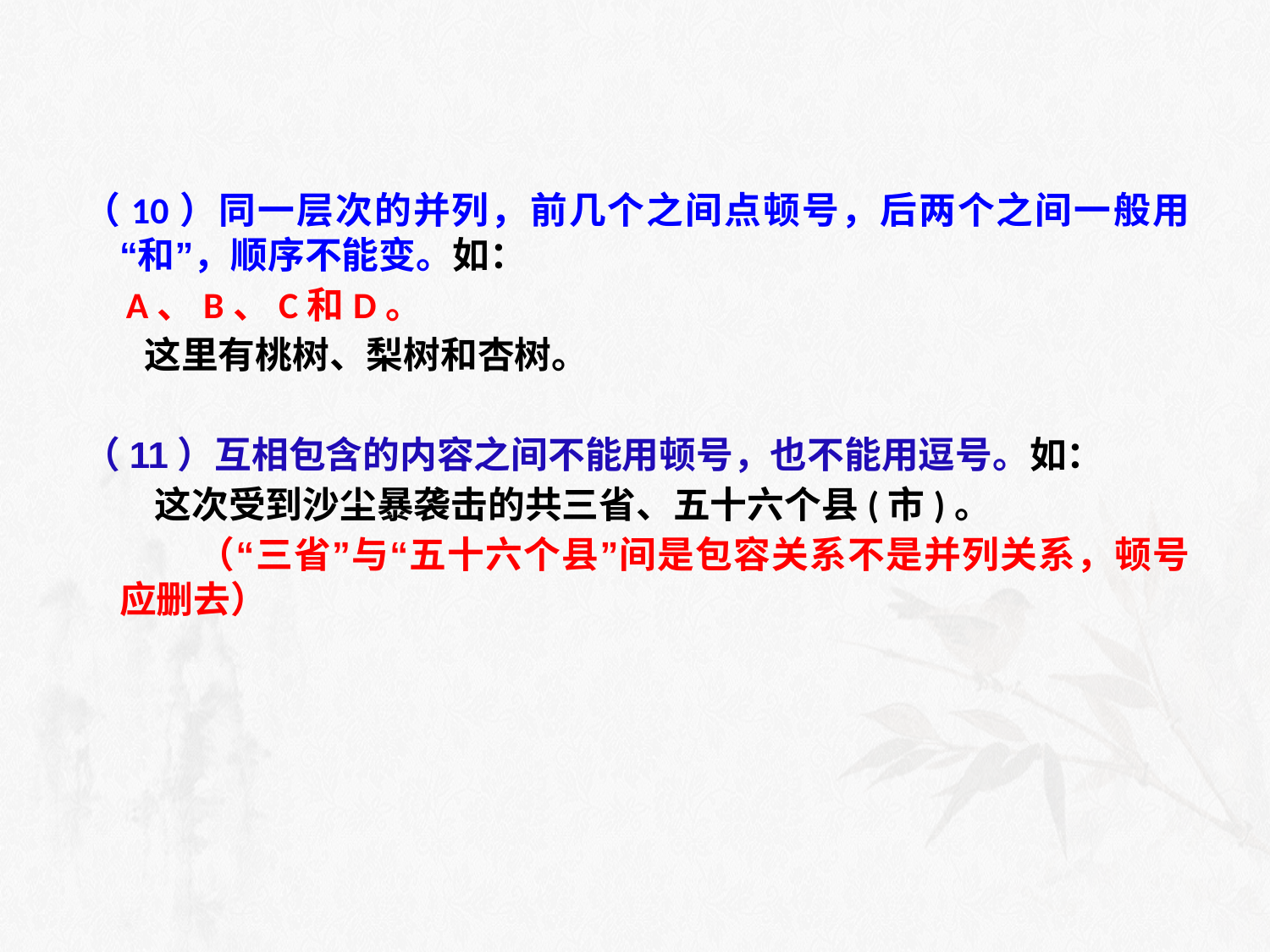

（10）同一层次的并列，前几个之间点顿号，后两个之间一般用“和”，顺序不能变。如：
     A、B、C和D。
     这里有桃树、梨树和杏树。

（11）互相包含的内容之间不能用顿号，也不能用逗号。如：
      这次受到沙尘暴袭击的共三省、五十六个县(市)。
　　　（“三省”与“五十六个县”间是包容关系不是并列关系，顿号应删去）